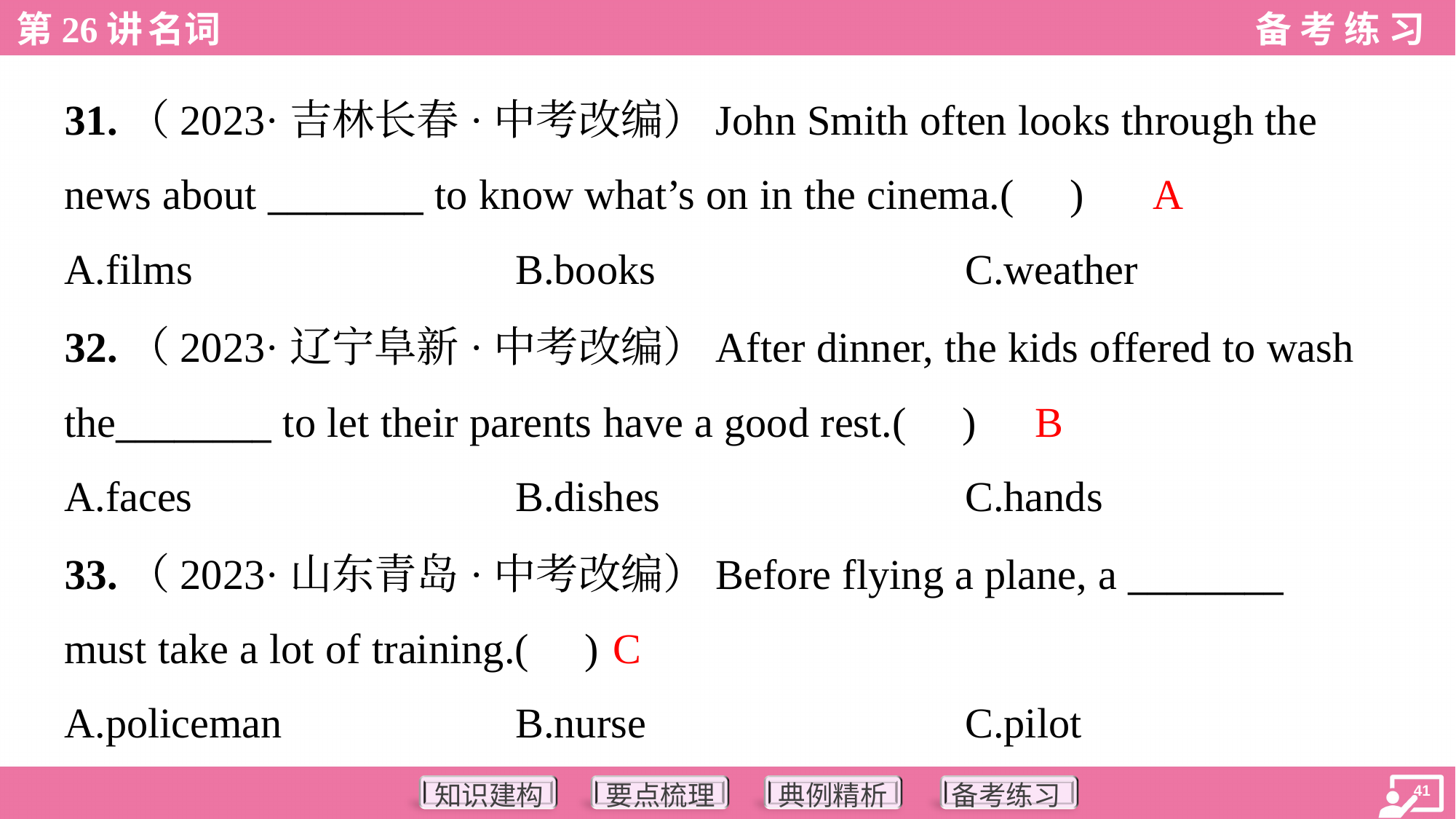

31.（2023·吉林长春·中考改编）John Smith often looks through the
news about ________ to know what’s on in the cinema.(     )
A
A.films	B.books	C.weather
32.（2023·辽宁阜新·中考改编）After dinner, the kids offered to wash
the________ to let their parents have a good rest.(     )
B
A.faces	B.dishes	C.hands
33.（2023·山东青岛·中考改编）Before flying a plane, a ________
must take a lot of training.(     )
C
A.policeman	B.nurse	C.pilot